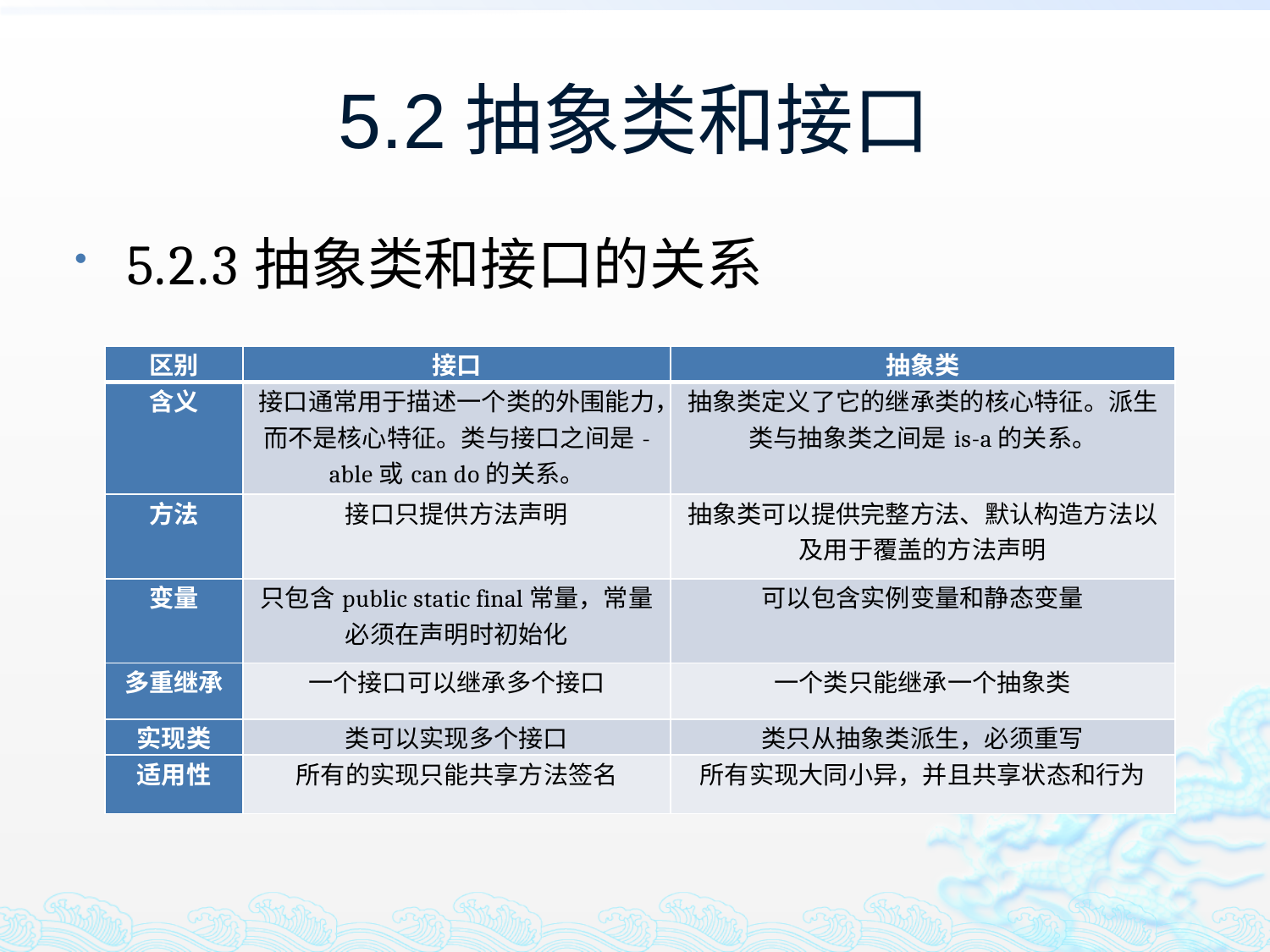

# 5.2抽象类和接口
5.2.3抽象类和接口的关系
| 区别 | 接口 | 抽象类 |
| --- | --- | --- |
| 含义 | 接口通常用于描述一个类的外围能力，而不是核心特征。类与接口之间是-able或can do的关系。 | 抽象类定义了它的继承类的核心特征。派生类与抽象类之间是is-a的关系。 |
| 方法 | 接口只提供方法声明 | 抽象类可以提供完整方法、默认构造方法以及用于覆盖的方法声明 |
| 变量 | 只包含public static final常量，常量必须在声明时初始化 | 可以包含实例变量和静态变量 |
| 多重继承 | 一个接口可以继承多个接口 | 一个类只能继承一个抽象类 |
| 实现类 | 类可以实现多个接口 | 类只从抽象类派生，必须重写 |
| 适用性 | 所有的实现只能共享方法签名 | 所有实现大同小异，并且共享状态和行为 |